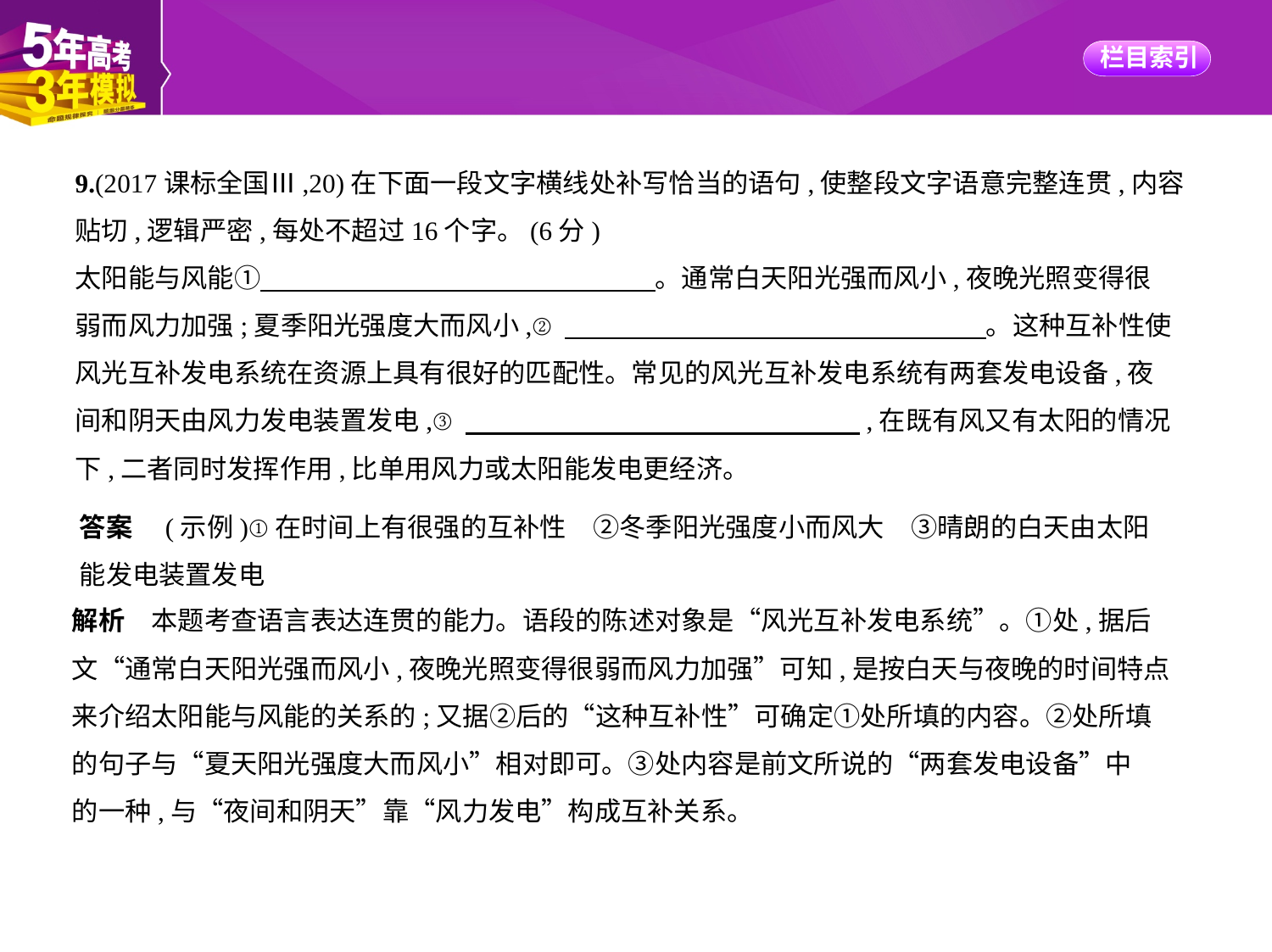

9.(2017课标全国Ⅲ,20)在下面一段文字横线处补写恰当的语句,使整段文字语意完整连贯,内容
贴切,逻辑严密,每处不超过16个字。(6分)
太阳能与风能①　　　　　　　　　　　　　　    。通常白天阳光强而风小,夜晚光照变得很
弱而风力加强;夏季阳光强度大而风小,②　　　　　　　　　　　　　　　    。这种互补性使
风光互补发电系统在资源上具有很好的匹配性。常见的风光互补发电系统有两套发电设备,夜
间和阴天由风力发电装置发电,③　　　　　　　　　　　　　　    ,在既有风又有太阳的情况
下,二者同时发挥作用,比单用风力或太阳能发电更经济。
答案　(示例)①在时间上有很强的互补性　②冬季阳光强度小而风大　③晴朗的白天由太阳
能发电装置发电
解析　本题考查语言表达连贯的能力。语段的陈述对象是“风光互补发电系统”。①处,据后
文“通常白天阳光强而风小,夜晚光照变得很弱而风力加强”可知,是按白天与夜晚的时间特点
来介绍太阳能与风能的关系的;又据②后的“这种互补性”可确定①处所填的内容。②处所填
的句子与“夏天阳光强度大而风小”相对即可。③处内容是前文所说的“两套发电设备”中
的一种,与“夜间和阴天”靠“风力发电”构成互补关系。